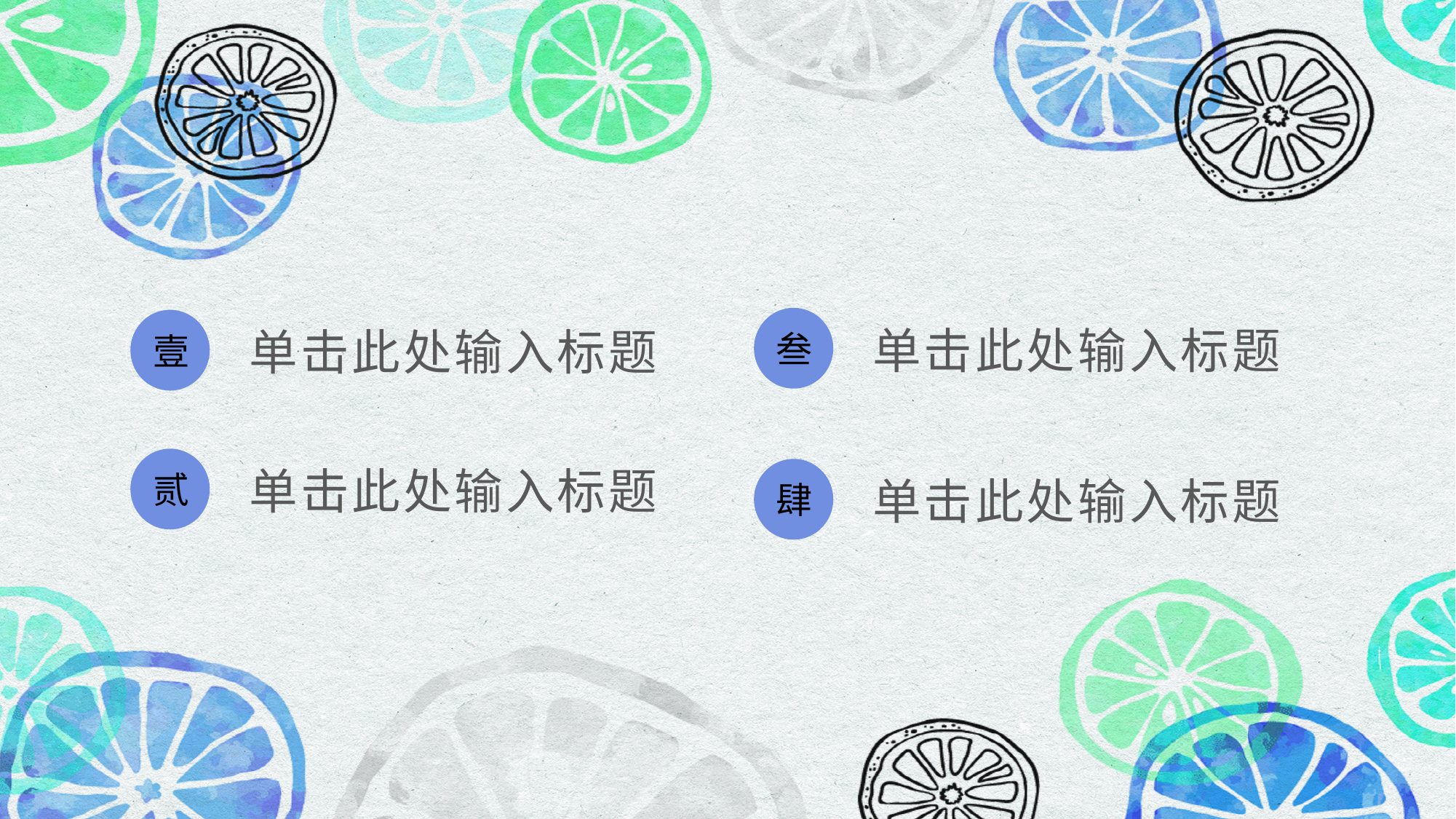

叁

壹
单击此处输入标题
单击此处输入标题

贰

肆
单击此处输入标题
单击此处输入标题